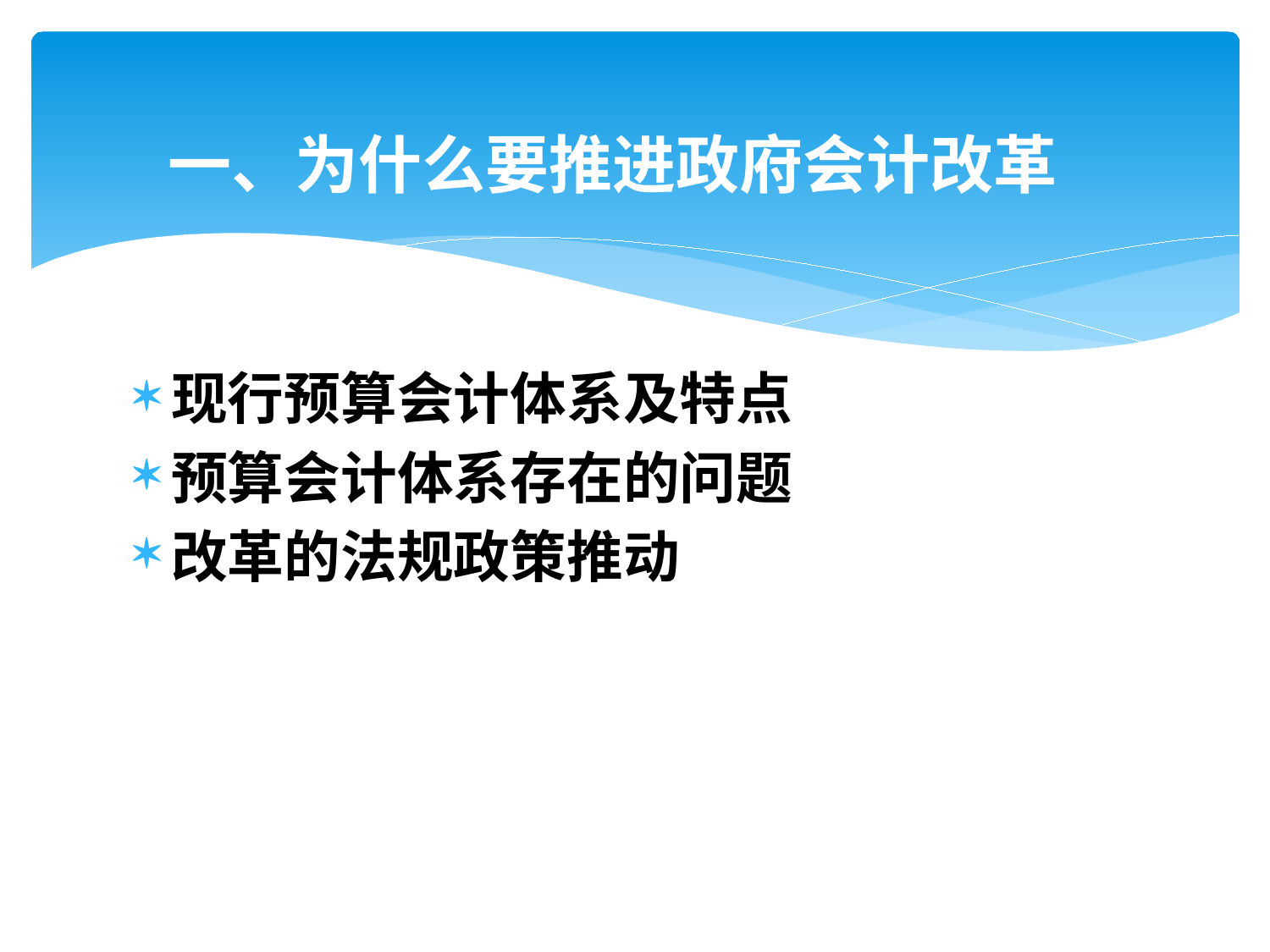

# 一、为什么要推进政府会计改革
现行预算会计体系及特点
预算会计体系存在的问题
改革的法规政策推动